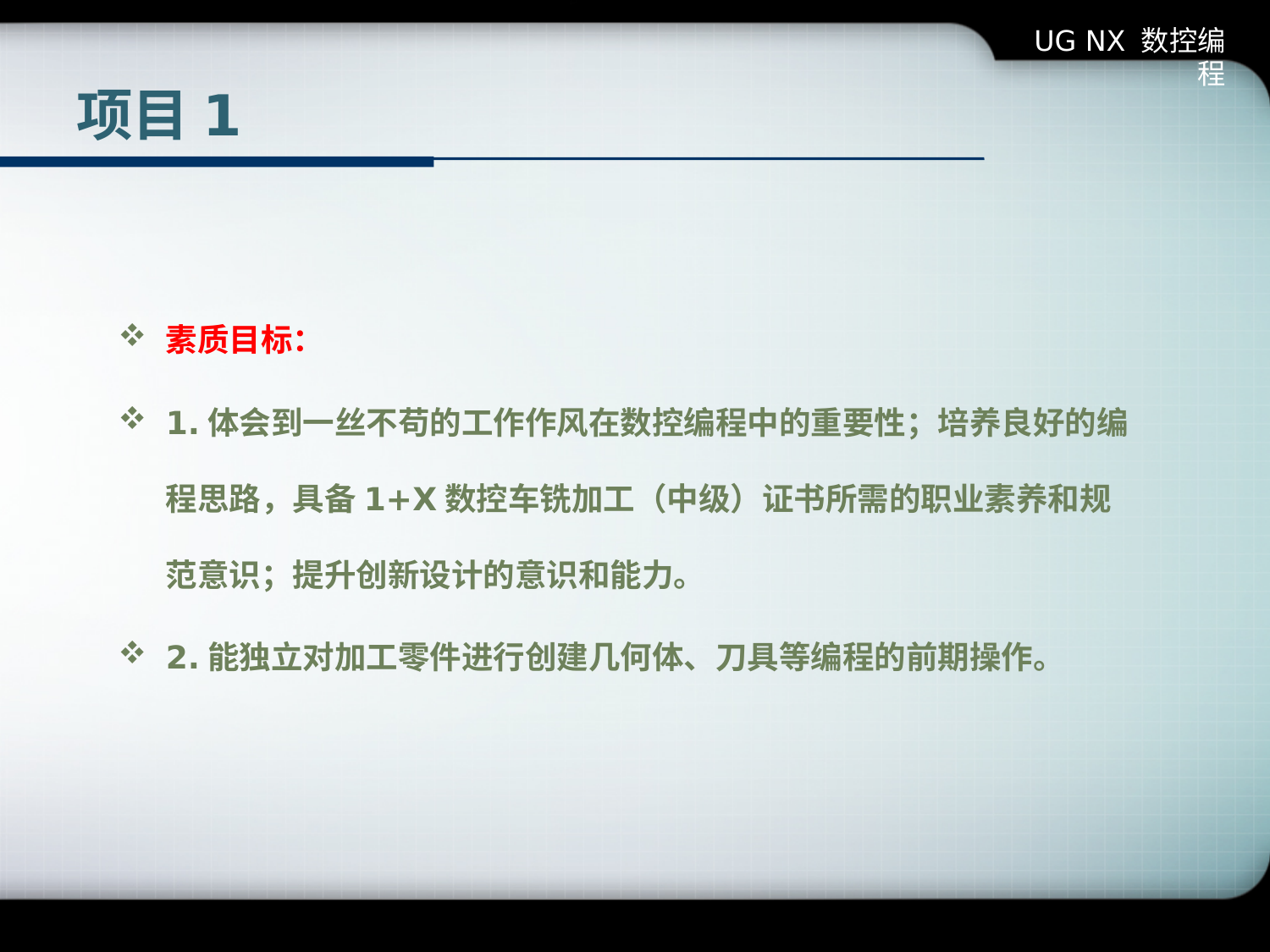

UG NX 数控编程
# 项目1

素质目标：
1.体会到一丝不苟的工作作风在数控编程中的重要性；培养良好的编程思路，具备1+X数控车铣加工（中级）证书所需的职业素养和规范意识；提升创新设计的意识和能力。
2.能独立对加工零件进行创建几何体、刀具等编程的前期操作。